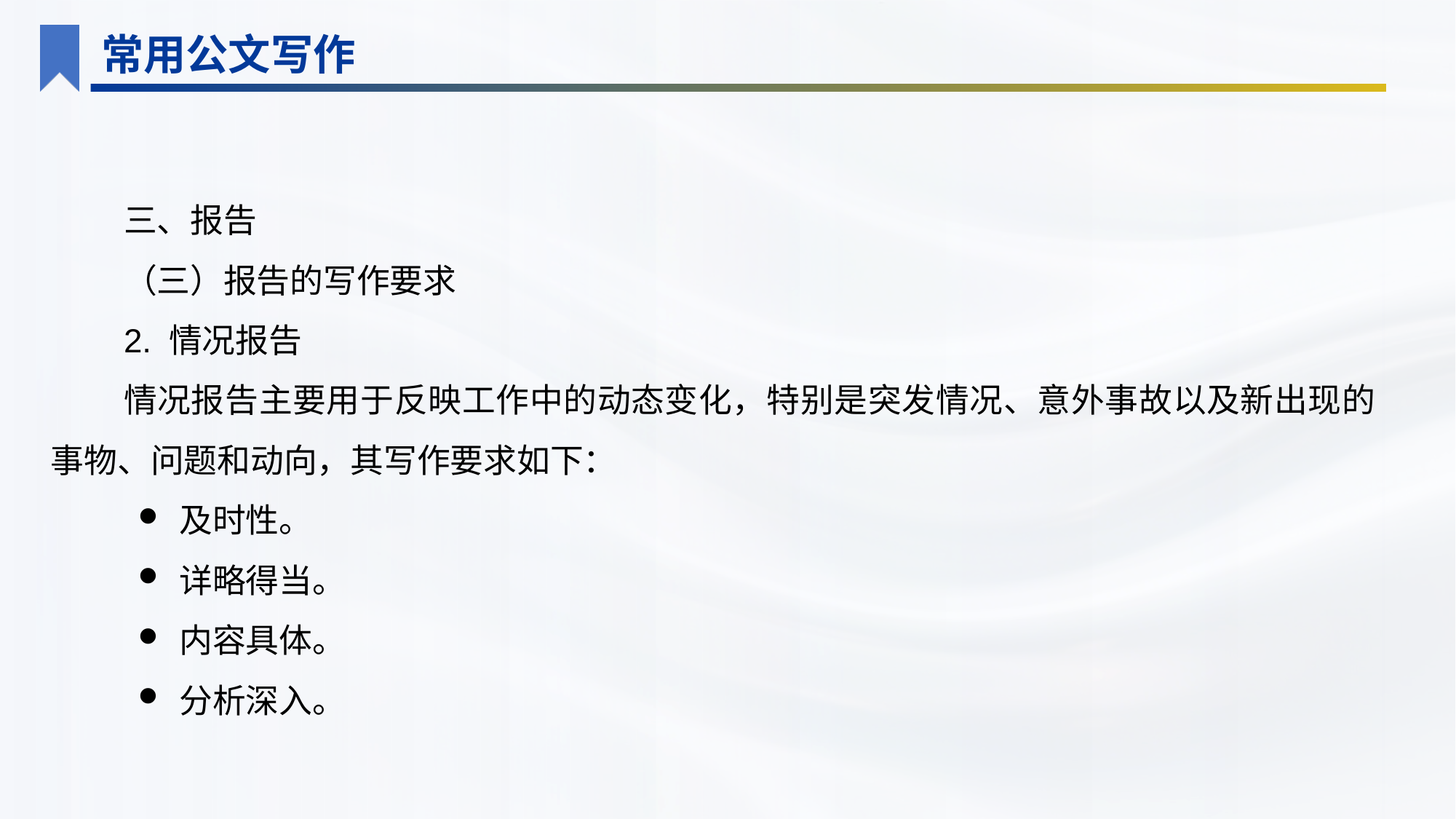

常用公文写作
三、报告
（三）报告的写作要求
2. 情况报告
情况报告主要用于反映工作中的动态变化，特别是突发情况、意外事故以及新出现的事物、问题和动向，其写作要求如下：
及时性。
详略得当。
内容具体。
分析深入。